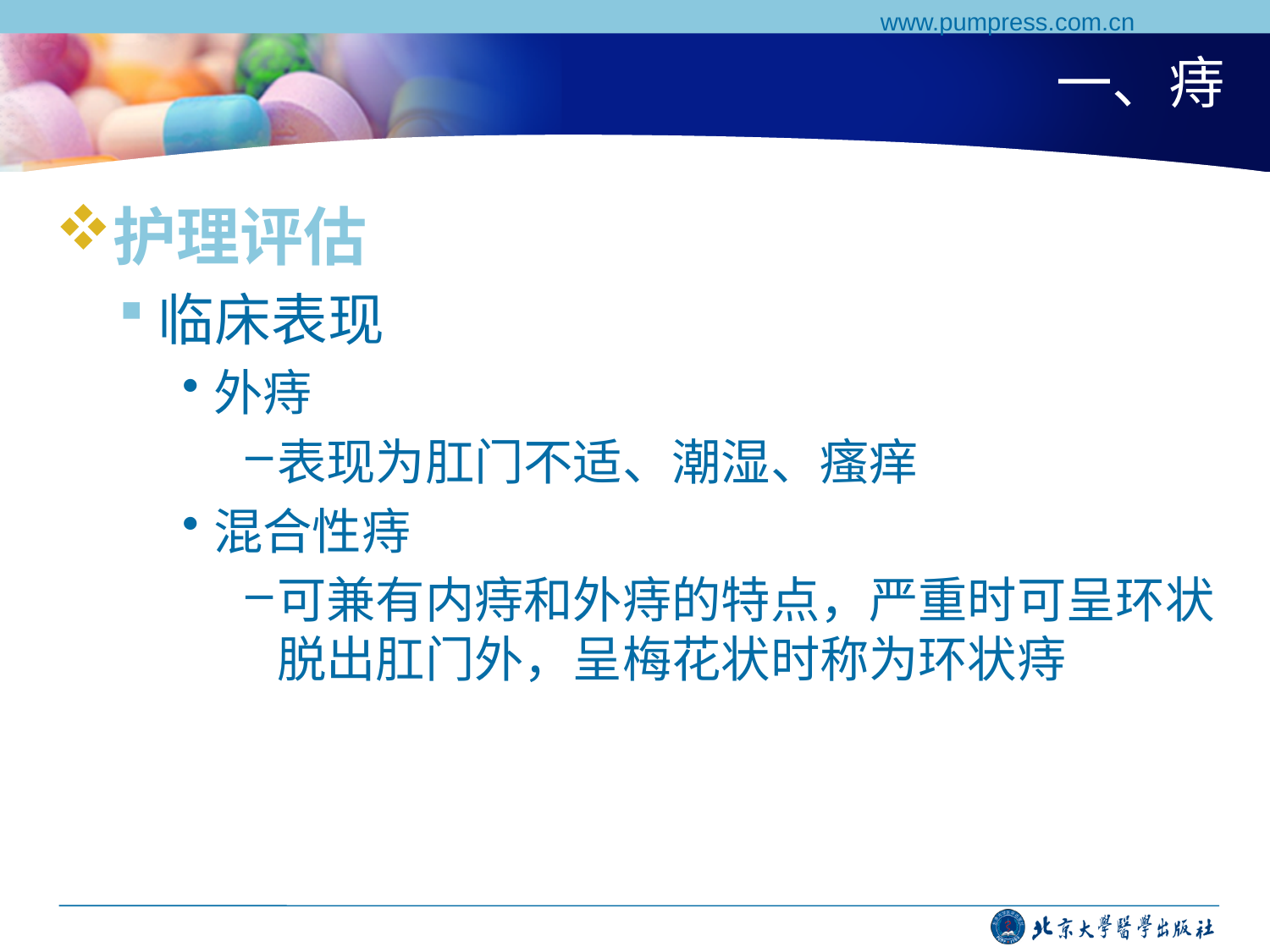

www.pumpress.com.cn
# 一、痔
护理评估
临床表现
外痔
表现为肛门不适、潮湿、瘙痒
混合性痔
可兼有内痔和外痔的特点，严重时可呈环状脱出肛门外，呈梅花状时称为环状痔